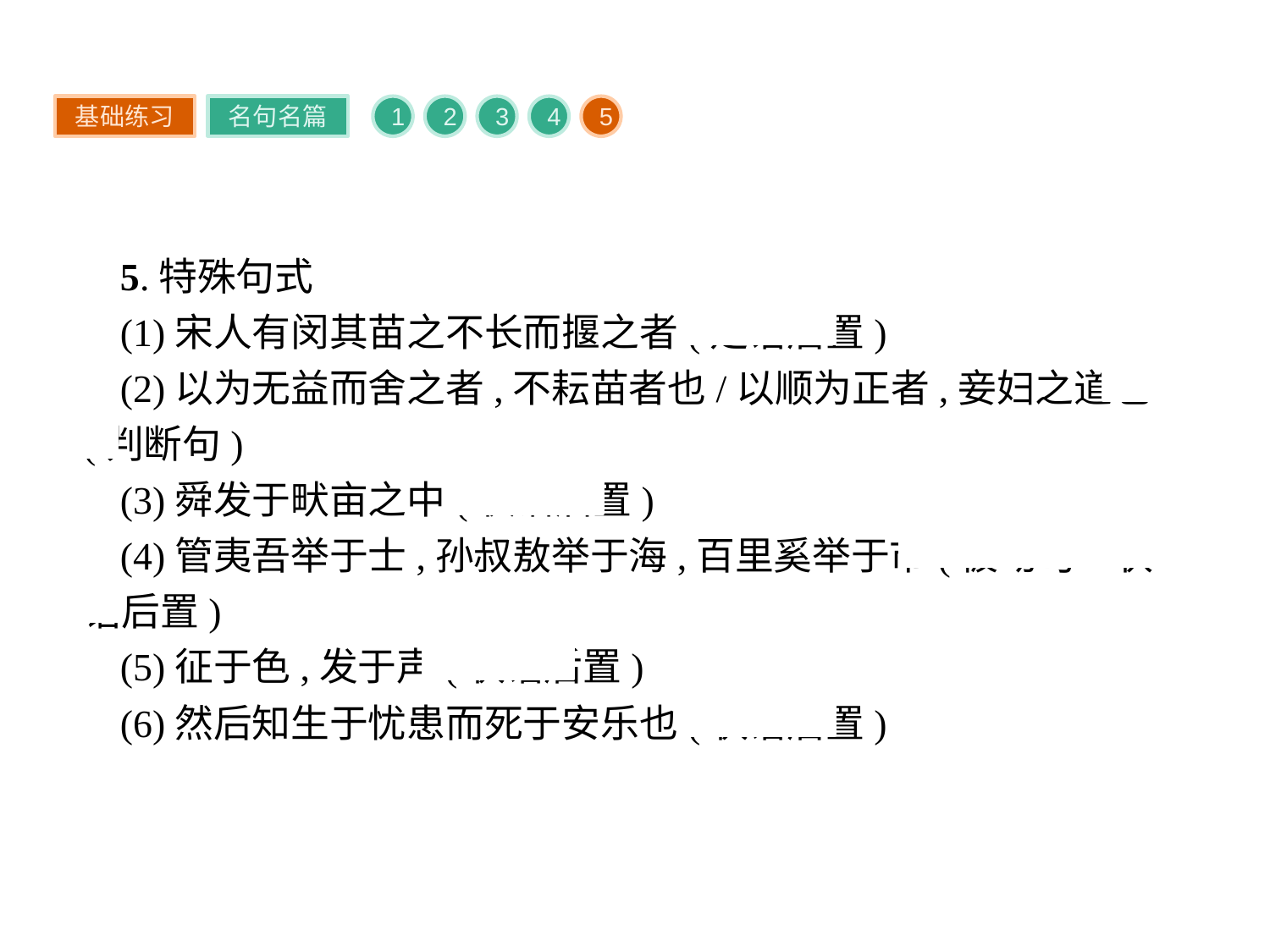

基础练习
名句名篇
1
2
3
4
5
5.特殊句式
(1)宋人有闵其苗之不长而揠之者(定语后置)
(2)以为无益而舍之者,不耘苗者也/以顺为正者,妾妇之道也(判断句)
(3)舜发于畎亩之中(状语后置)
(4)管夷吾举于士,孙叔敖举于海,百里奚举于市(被动句　状语后置)
(5)征于色,发于声(状语后置)
(6)然后知生于忧患而死于安乐也(状语后置)